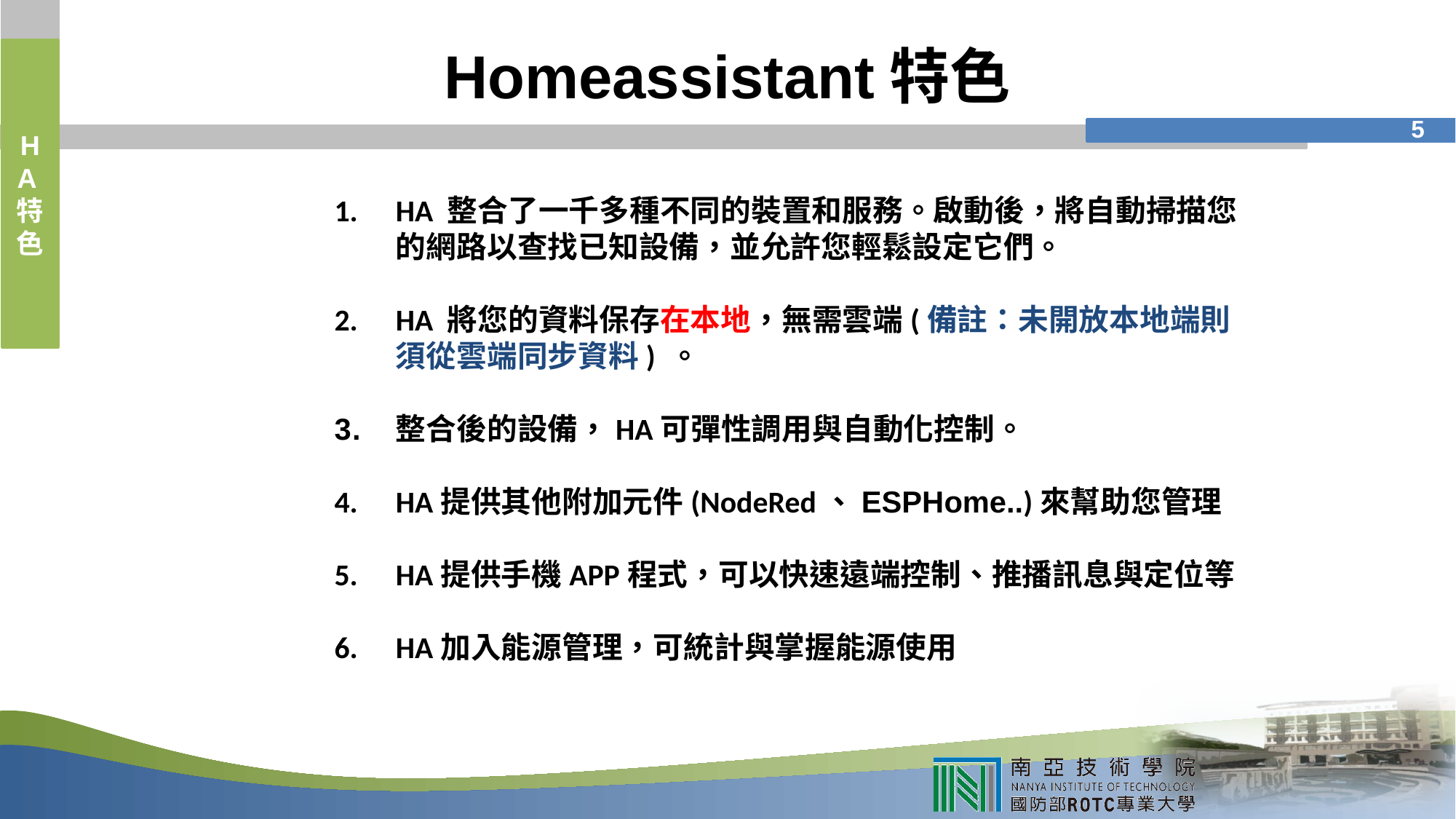

# Homeassistant特色
HA特色
5
HA 整合了一千多種不同的裝置和服務。啟動後，將自動掃描您的網路以查找已知設備，並允許您輕鬆設定它們。

HA 將您的資料保存在本地，無需雲端(備註：未開放本地端則須從雲端同步資料) 。

整合後的設備，HA可彈性調用與自動化控制。

HA提供其他附加元件(NodeRed、ESPHome..)來幫助您管理

HA提供手機APP程式，可以快速遠端控制、推播訊息與定位等

HA加入能源管理，可統計與掌握能源使用